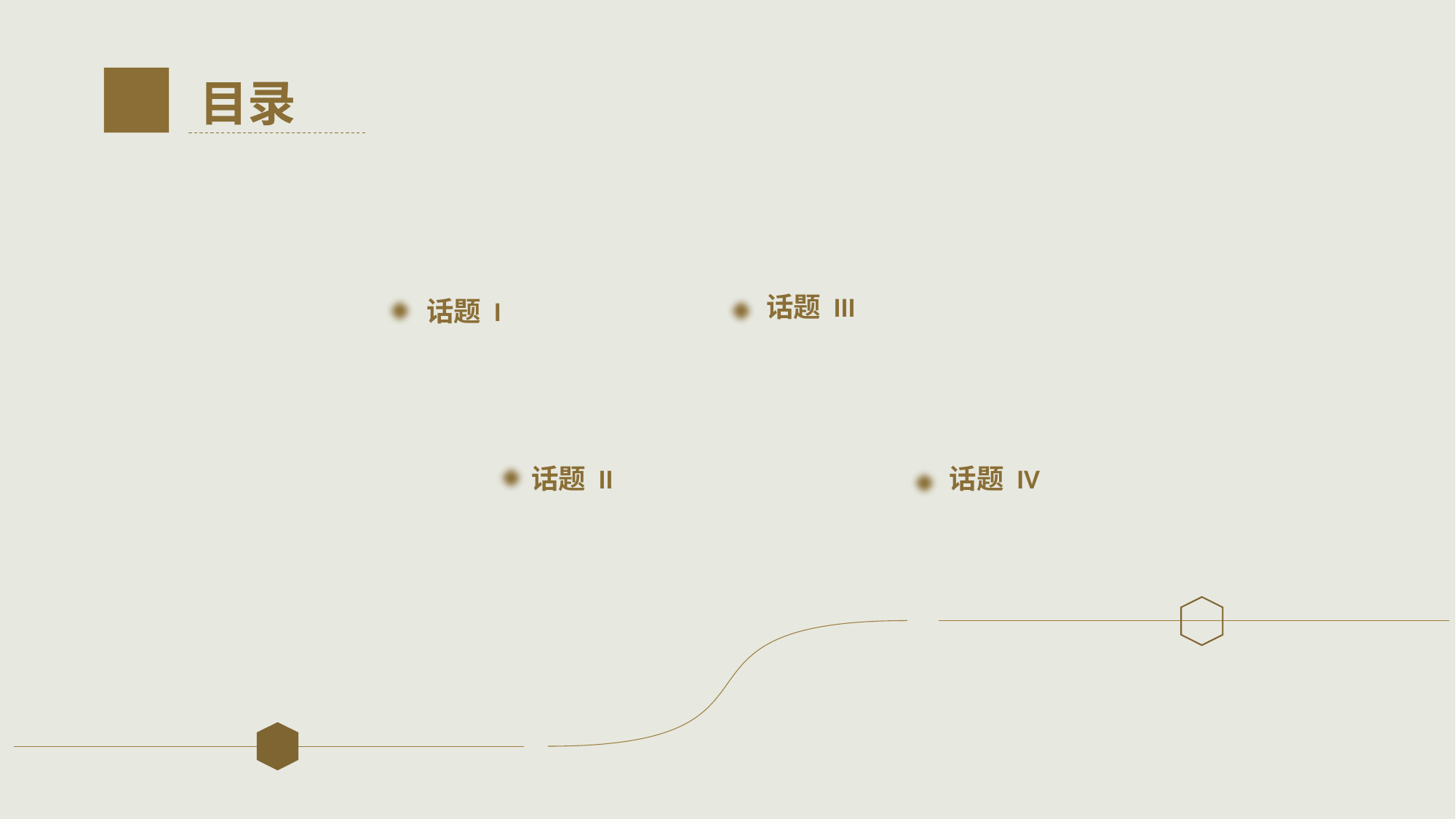

目录
话题 III
话题 I

话题 II
话题 IV